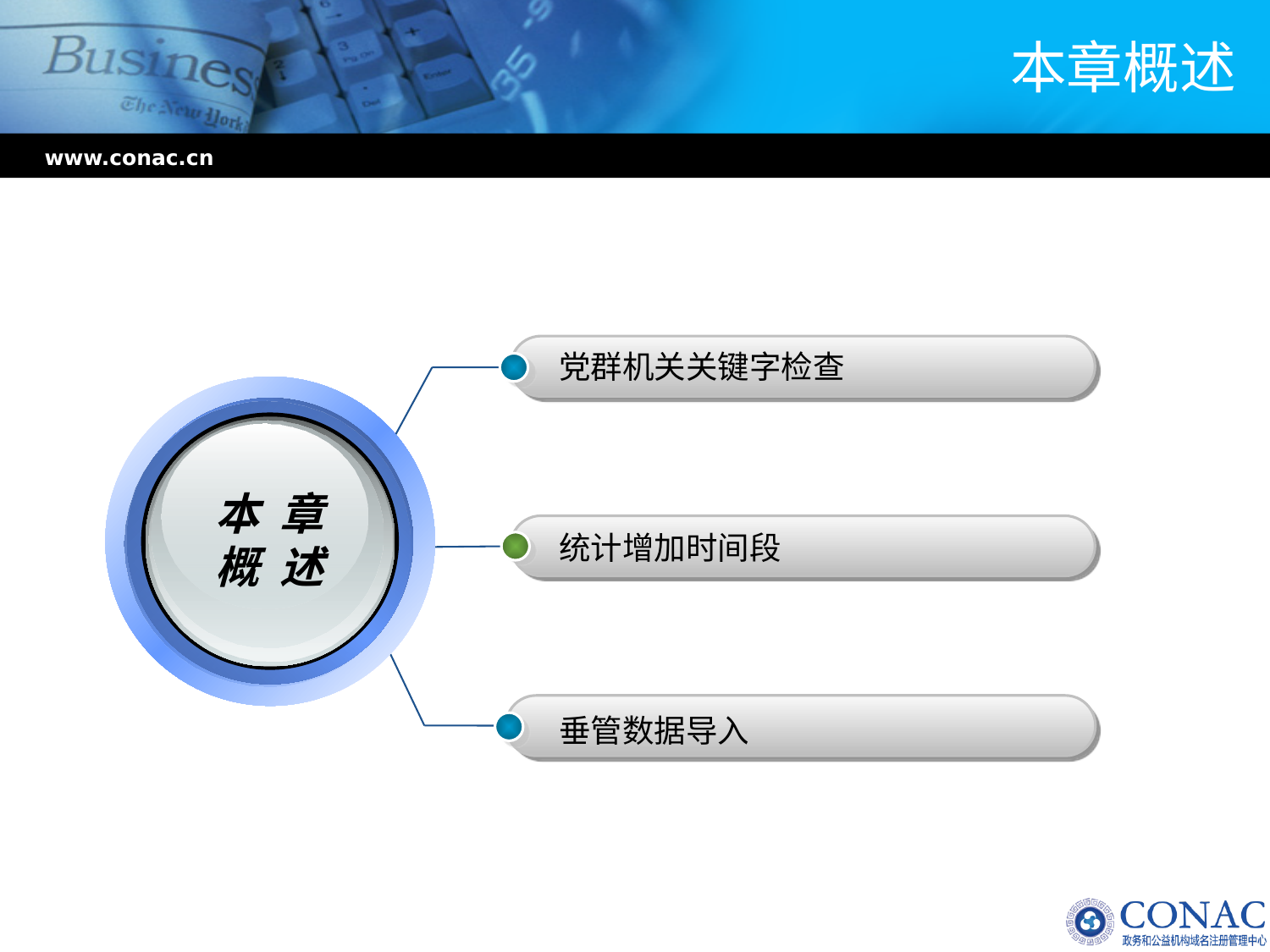

# 本章概述
www.conac.cn

党群机关关键字检查

本  章
概  述

统计增加时间段

垂管数据导入